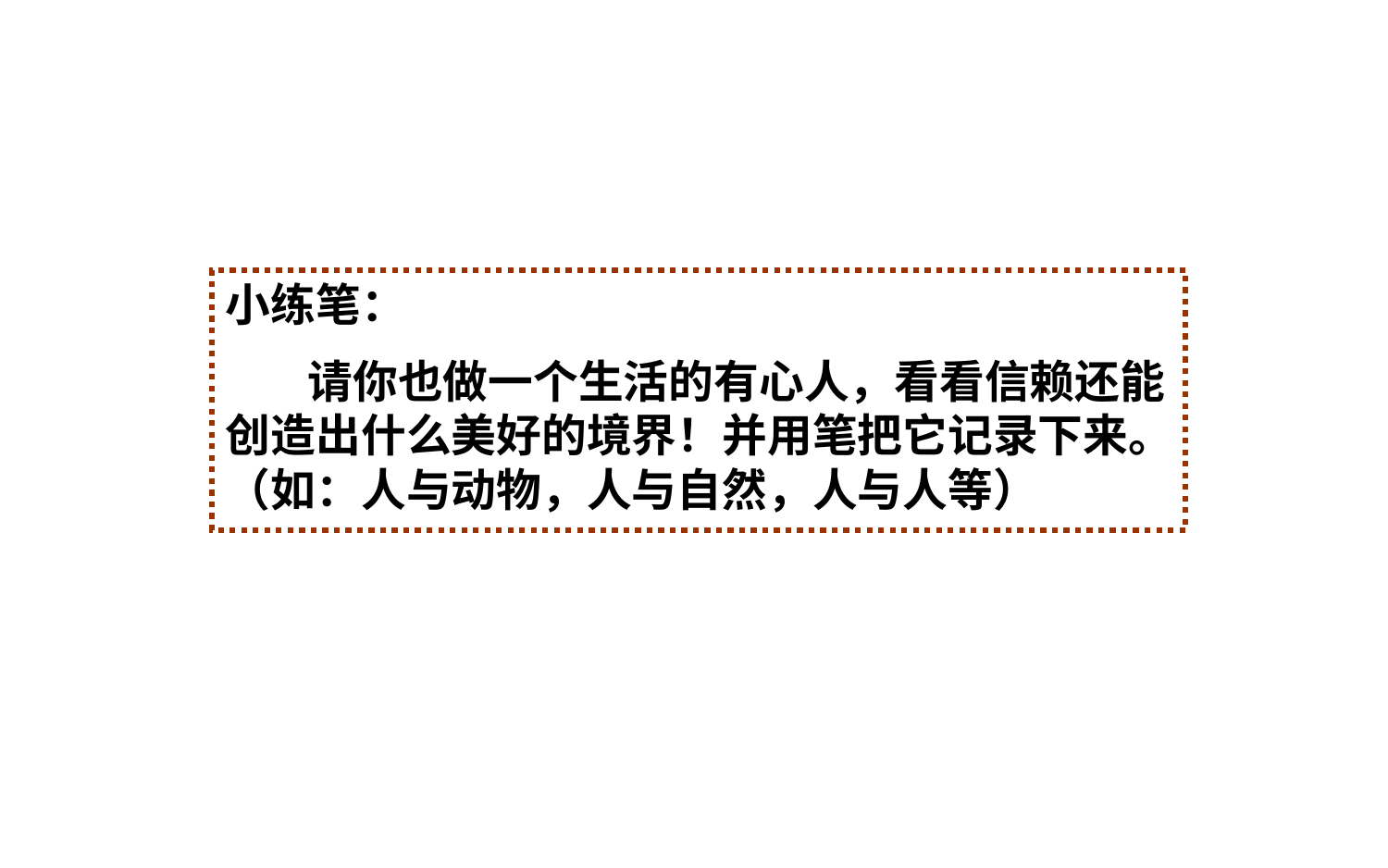

小练笔：
       请你也做一个生活的有心人，看看信赖还能创造出什么美好的境界！并用笔把它记录下来。（如：人与动物，人与自然，人与人等）